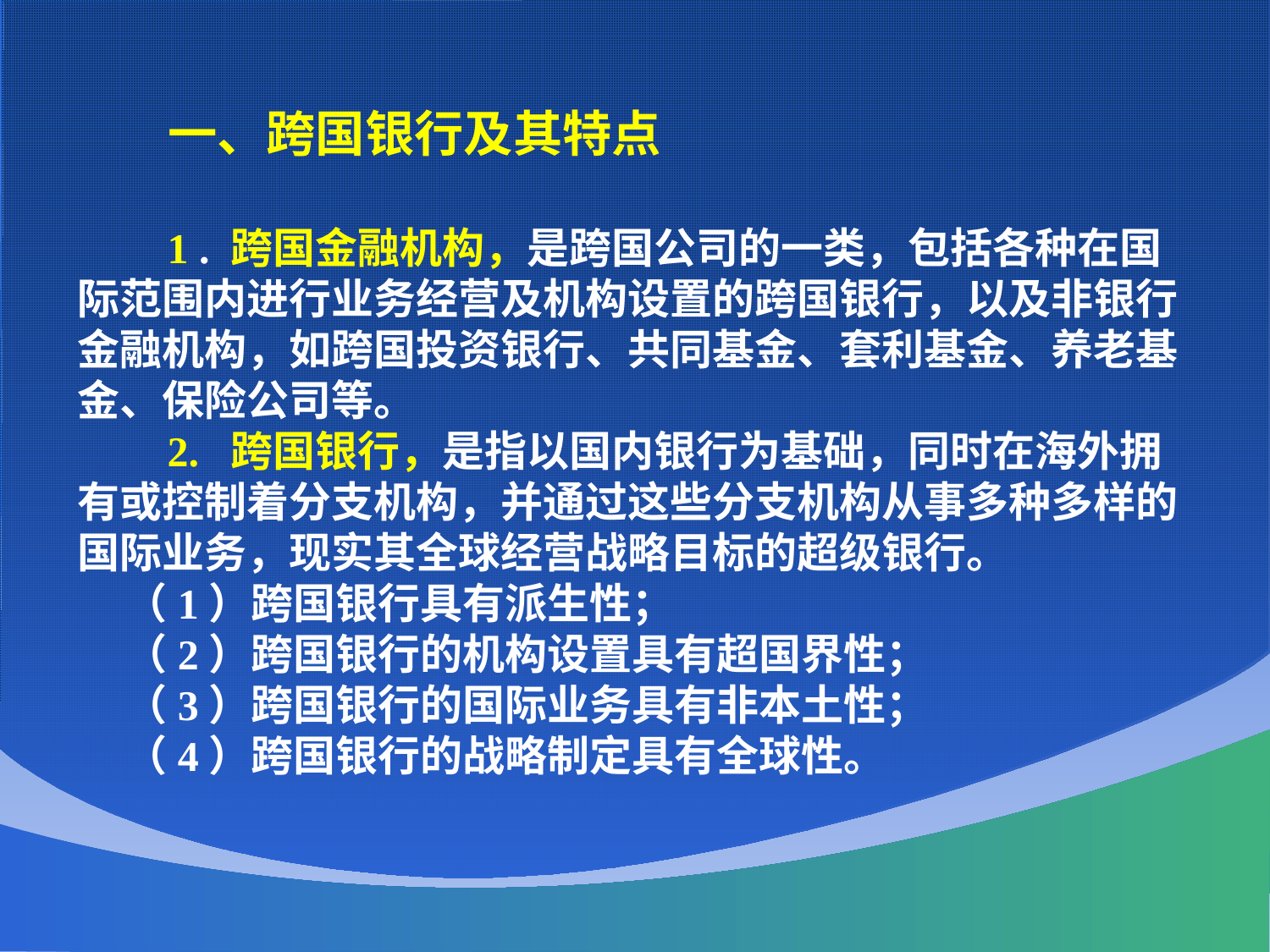

一、跨国银行及其特点

    1 . 跨国金融机构，是跨国公司的一类，包括各种在国际范围内进行业务经营及机构设置的跨国银行，以及非银行金融机构，如跨国投资银行、共同基金、套利基金、养老基金、保险公司等。
    2.  跨国银行，是指以国内银行为基础，同时在海外拥有或控制着分支机构，并通过这些分支机构从事多种多样的国际业务，现实其全球经营战略目标的超级银行。
（1）跨国银行具有派生性；
（2）跨国银行的机构设置具有超国界性；
（3）跨国银行的国际业务具有非本土性；
（4）跨国银行的战略制定具有全球性。